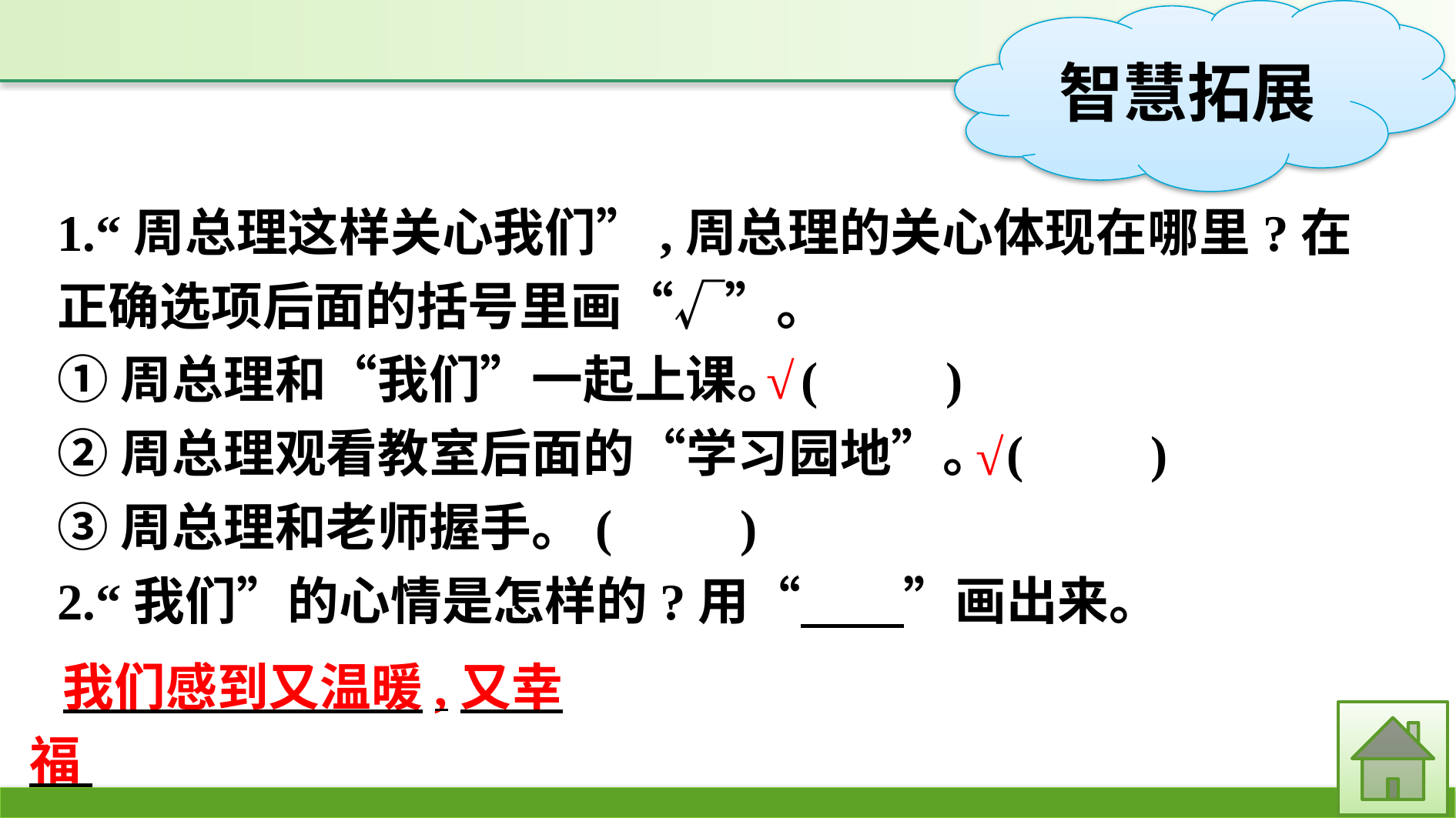

1.“周总理这样关心我们”,周总理的关心体现在哪里?在正确选项后面的括号里画“√”。
①周总理和“我们”一起上课。(　　)
②周总理观看教室后面的“学习园地”。(　　)
③周总理和老师握手。(　　)
2.“我们”的心情是怎样的?用“　　”画出来。
√
√
我们感到又温暖,又幸福